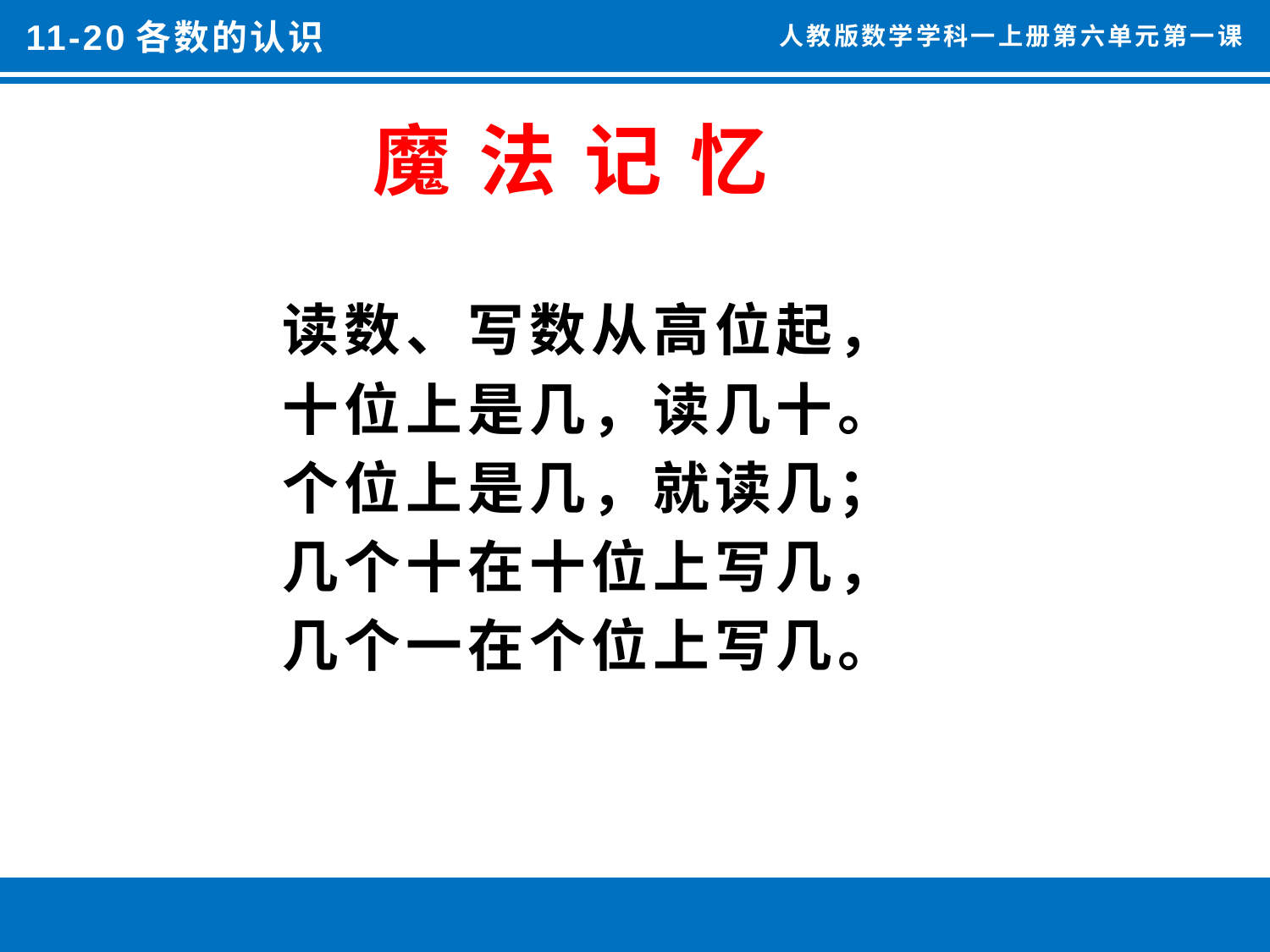

11-20各数的认识
人教版数学学科一上册第六单元第一课

             魔 法 记 忆

        读数、写数从高位起，
        十位上是几，读几十。
        个位上是几，就读几；
        几个十在十位上写几，
        几个一在个位上写几。
#